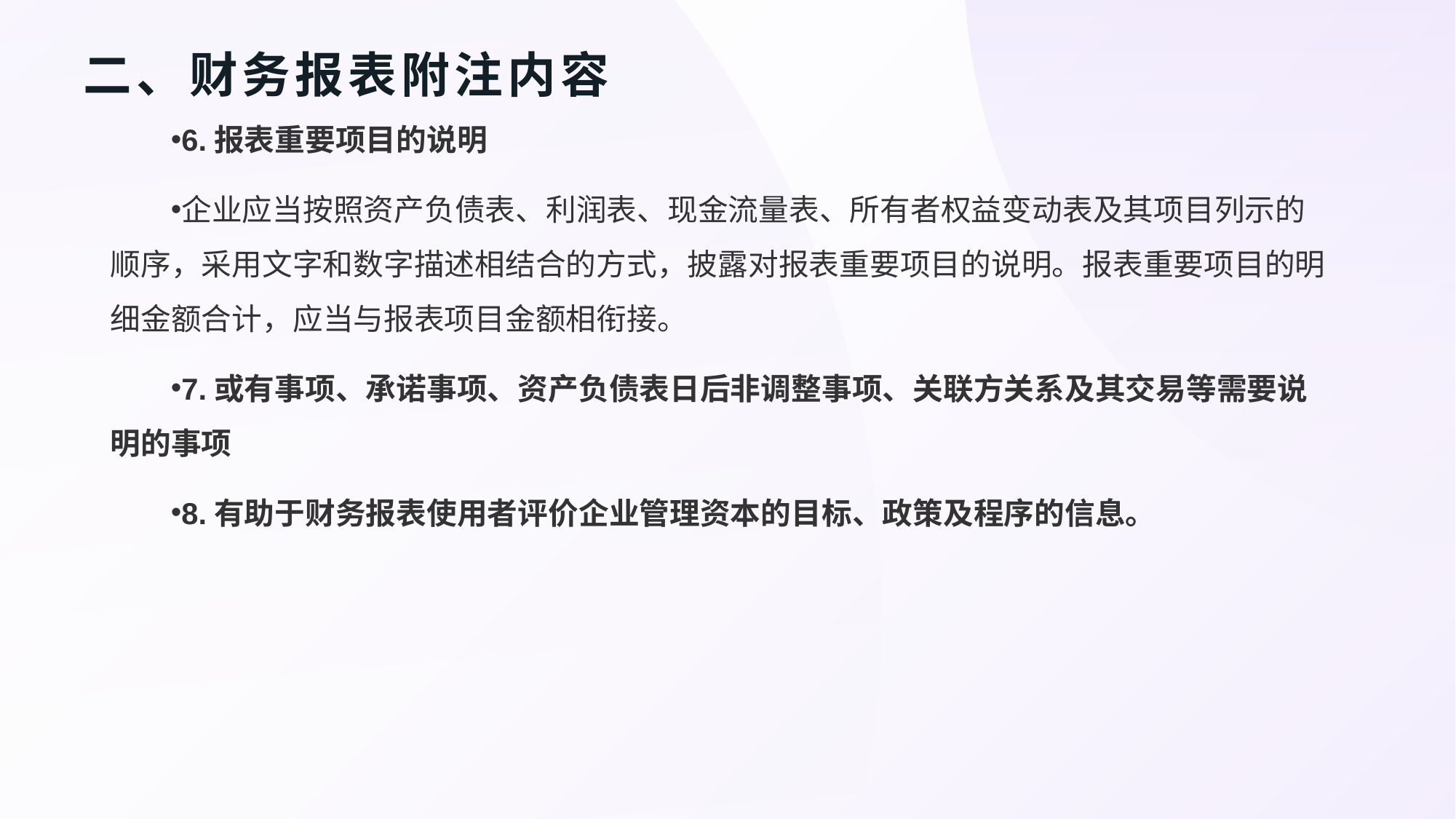

# 二、财务报表附注内容
6.报表重要项目的说明
企业应当按照资产负债表、利润表、现金流量表、所有者权益变动表及其项目列示的顺序，采用文字和数字描述相结合的方式，披露对报表重要项目的说明。报表重要项目的明细金额合计，应当与报表项目金额相衔接。
7.或有事项、承诺事项、资产负债表日后非调整事项、关联方关系及其交易等需要说明的事项
8.有助于财务报表使用者评价企业管理资本的目标、政策及程序的信息。